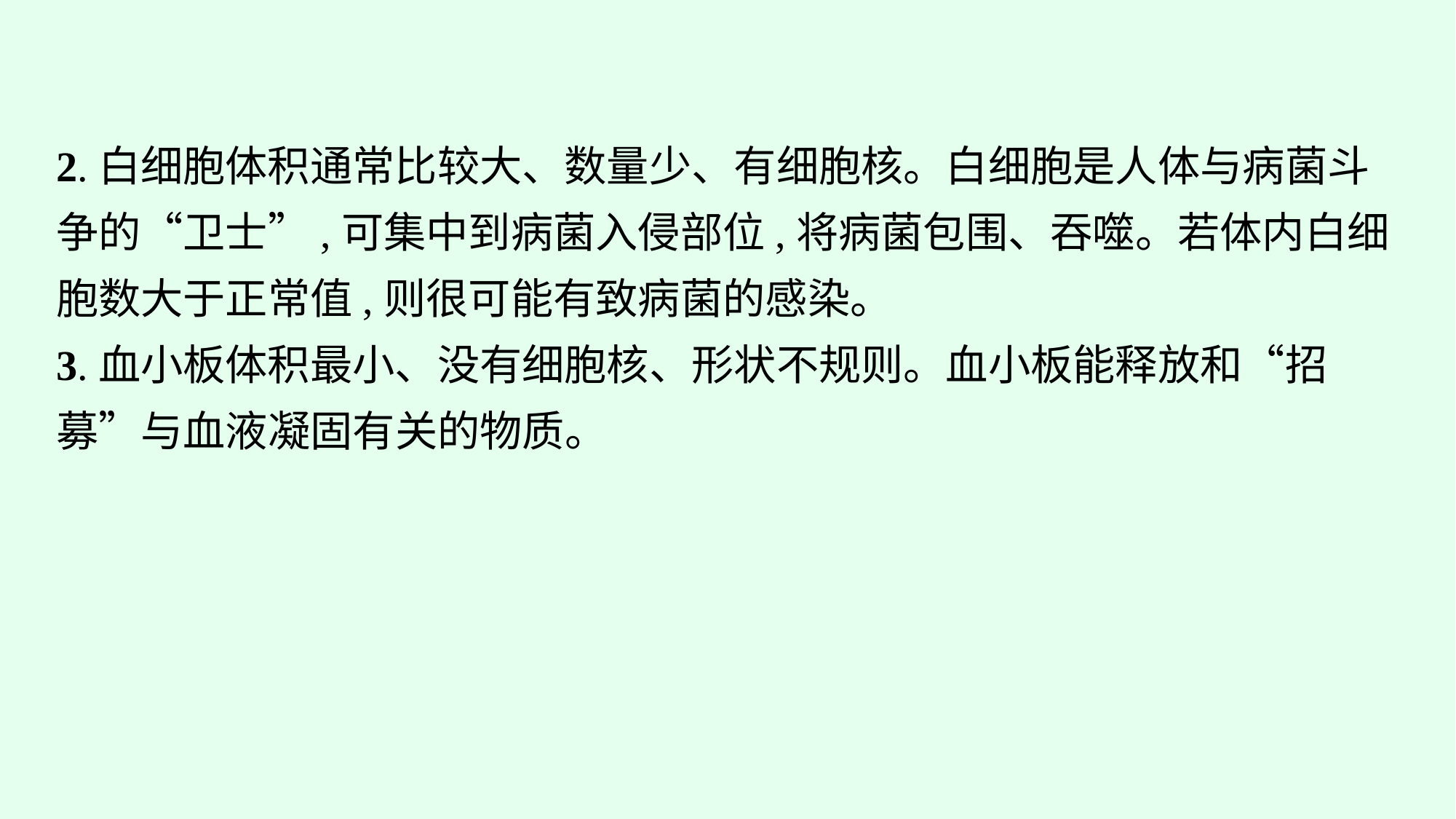

2.白细胞体积通常比较大、数量少、有细胞核。白细胞是人体与病菌斗争的“卫士”,可集中到病菌入侵部位,将病菌包围、吞噬。若体内白细胞数大于正常值,则很可能有致病菌的感染。
3.血小板体积最小、没有细胞核、形状不规则。血小板能释放和“招募”与血液凝固有关的物质。